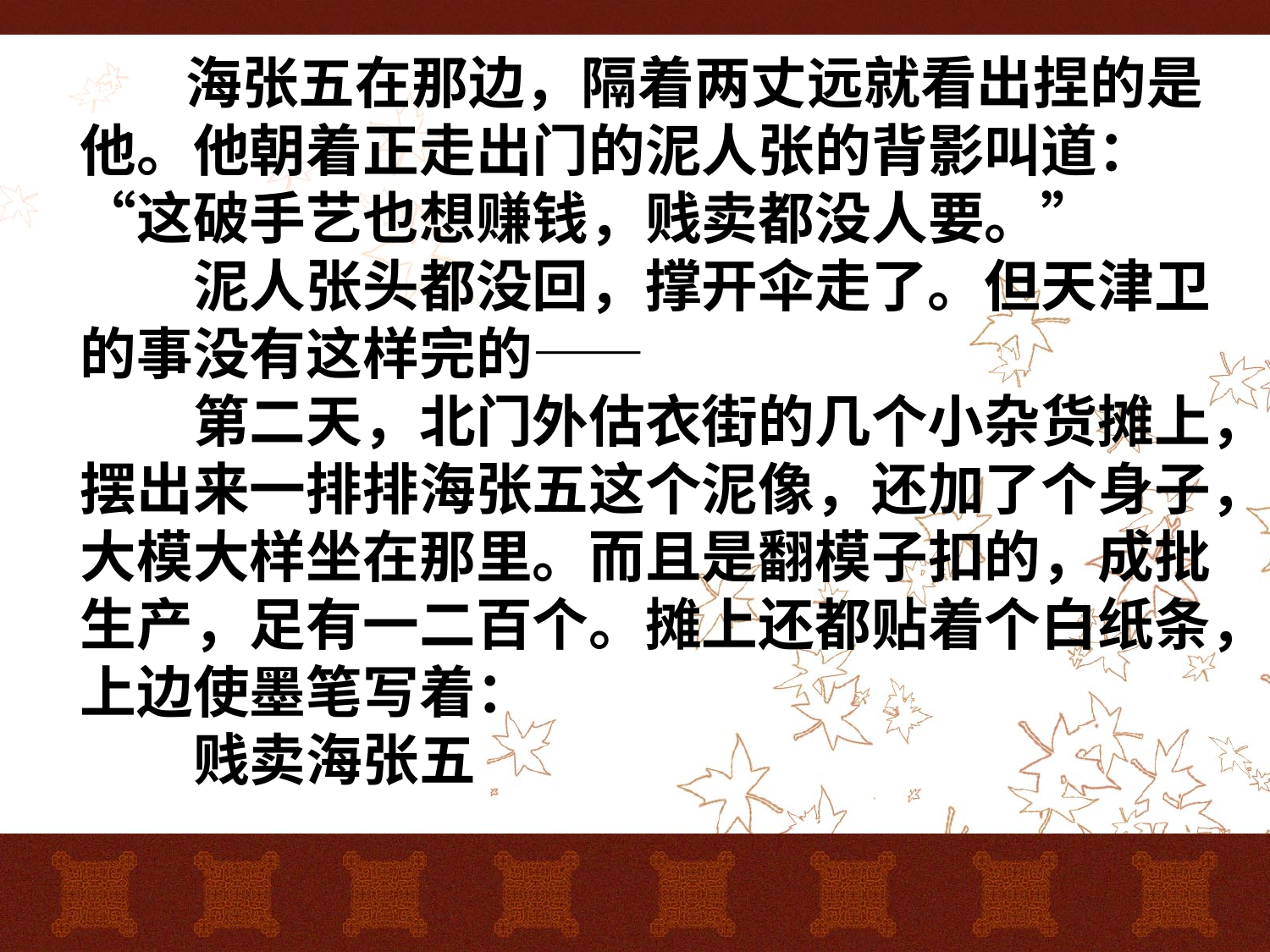

海张五在那边，隔着两丈远就看出捏的是他。他朝着正走出门的泥人张的背影叫道：“这破手艺也想赚钱，贱卖都没人要。”
　　泥人张头都没回，撑开伞走了。但天津卫的事没有这样完的——
　　第二天，北门外估衣街的几个小杂货摊上，摆出来一排排海张五这个泥像，还加了个身子，大模大样坐在那里。而且是翻模子扣的，成批生产，足有一二百个。摊上还都贴着个白纸条，上边使墨笔写着：
　　贱卖海张五